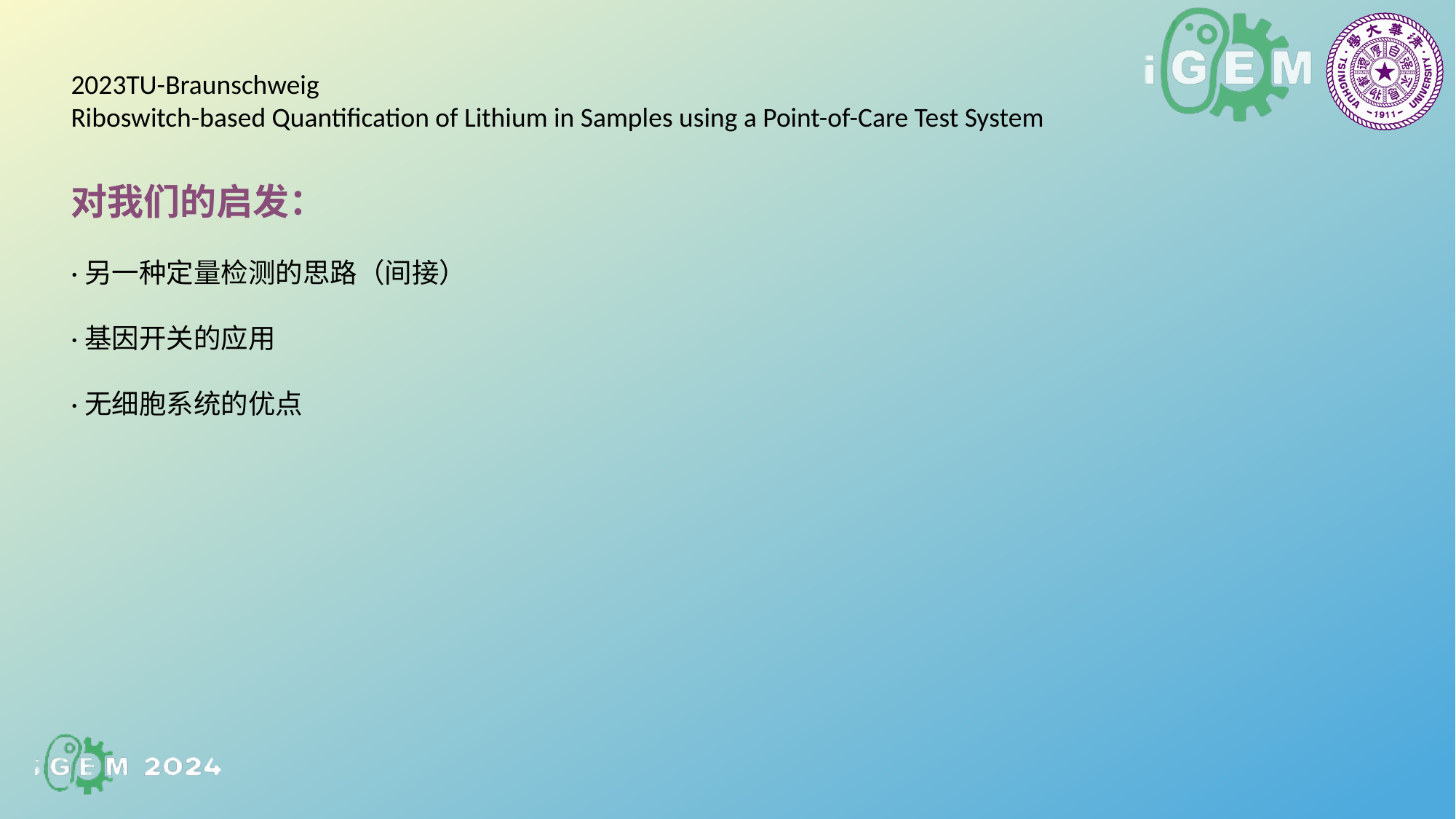

2023TU-Braunschweig
Riboswitch-based Quantification of Lithium in Samples using a Point-of-Care Test System
对我们的启发：

·另一种定量检测的思路（间接）

·基因开关的应用

·无细胞系统的优点
12